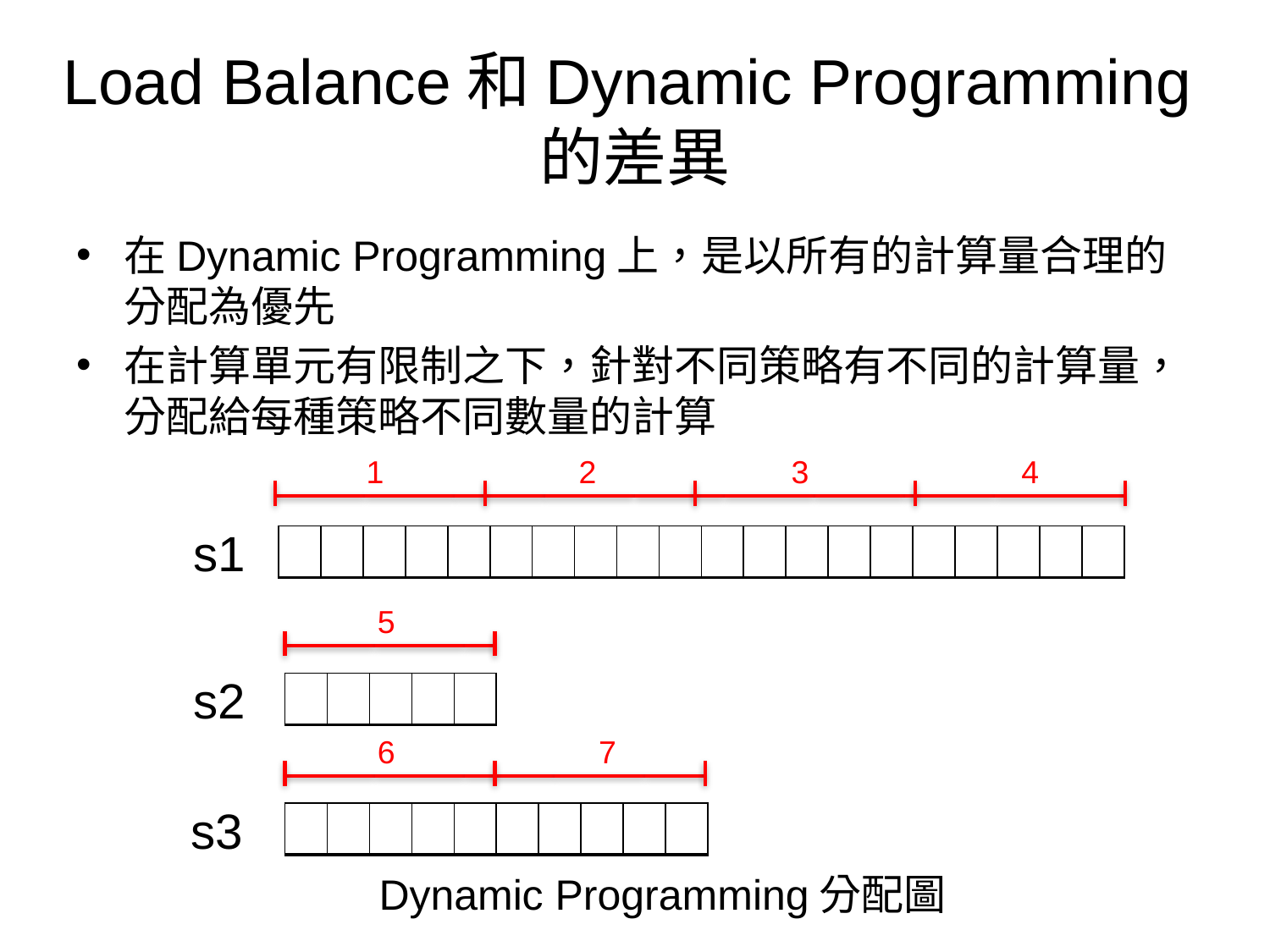

# Load Balance和Dynamic Programming的差異
在Dynamic Programming上，是以所有的計算量合理的分配為優先
在計算單元有限制之下，針對不同策略有不同的計算量，分配給每種策略不同數量的計算

          1                      2                      3                        4
s1
|  |  |  |  |  |  |  |  |  |  |  |  |  |  |  |  |  |  |  |  |
| --- | --- | --- | --- | --- | --- | --- | --- | --- | --- | --- | --- | --- | --- | --- | --- | --- | --- | --- | --- |
5
s2
|  |  |  |  |  |
| --- | --- | --- | --- | --- |
         6                       7
s3
|  |  |  |  |  |  |  |  |  |  |
| --- | --- | --- | --- | --- | --- | --- | --- | --- | --- |
Dynamic Programming分配圖